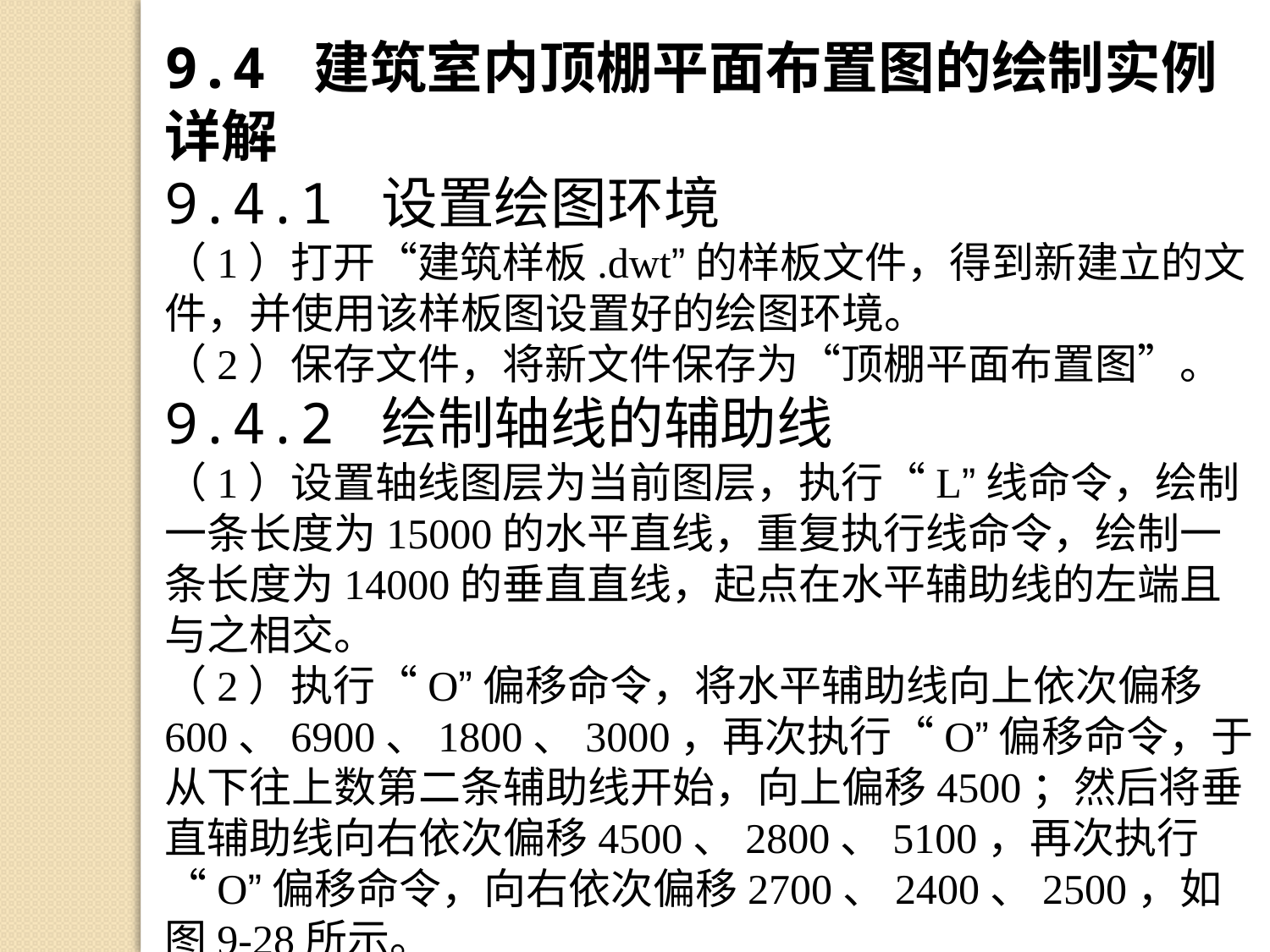

9.4 建筑室内顶棚平面布置图的绘制实例详解
9.4.1 设置绘图环境
（1）打开“建筑样板.dwt”的样板文件，得到新建立的文件，并使用该样板图设置好的绘图环境。
（2）保存文件，将新文件保存为“顶棚平面布置图”。
9.4.2 绘制轴线的辅助线
（1）设置轴线图层为当前图层，执行“L”线命令，绘制一条长度为15000的水平直线，重复执行线命令，绘制一条长度为14000的垂直直线，起点在水平辅助线的左端且与之相交。
（2）执行“O”偏移命令，将水平辅助线向上依次偏移600、6900、1800、3000，再次执行“O”偏移命令，于从下往上数第二条辅助线开始，向上偏移4500；然后将垂直辅助线向右依次偏移4500、2800、5100，再次执行“O”偏移命令，向右依次偏移2700、2400、2500，如图9-28所示。